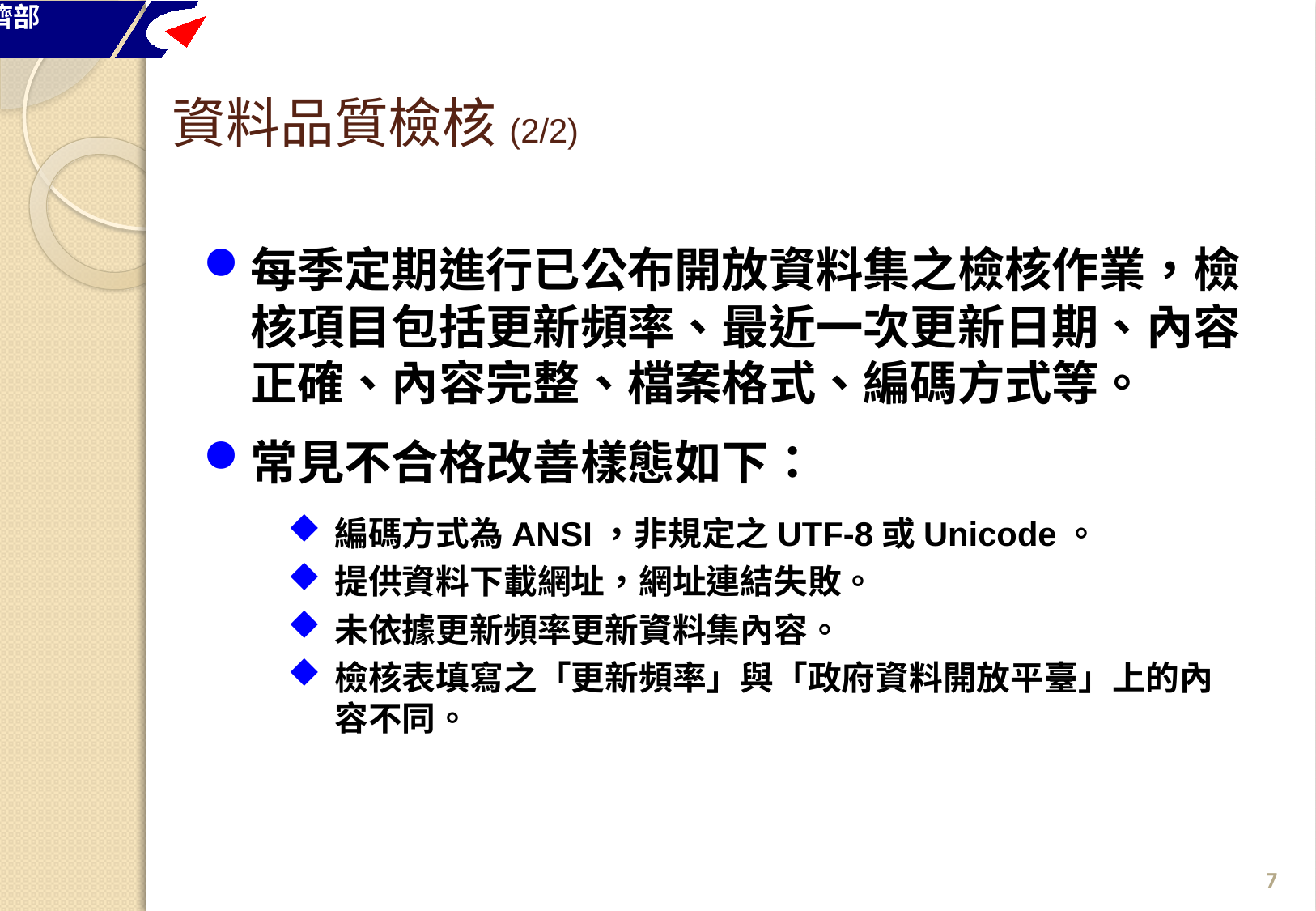

資料品質檢核(2/2)
每季定期進行已公布開放資料集之檢核作業，檢核項目包括更新頻率、最近一次更新日期、內容正確、內容完整、檔案格式、編碼方式等。
常見不合格改善樣態如下：
編碼方式為ANSI，非規定之UTF-8或Unicode。
提供資料下載網址，網址連結失敗。
未依據更新頻率更新資料集內容。
檢核表填寫之「更新頻率」與「政府資料開放平臺」上的內容不同。
7